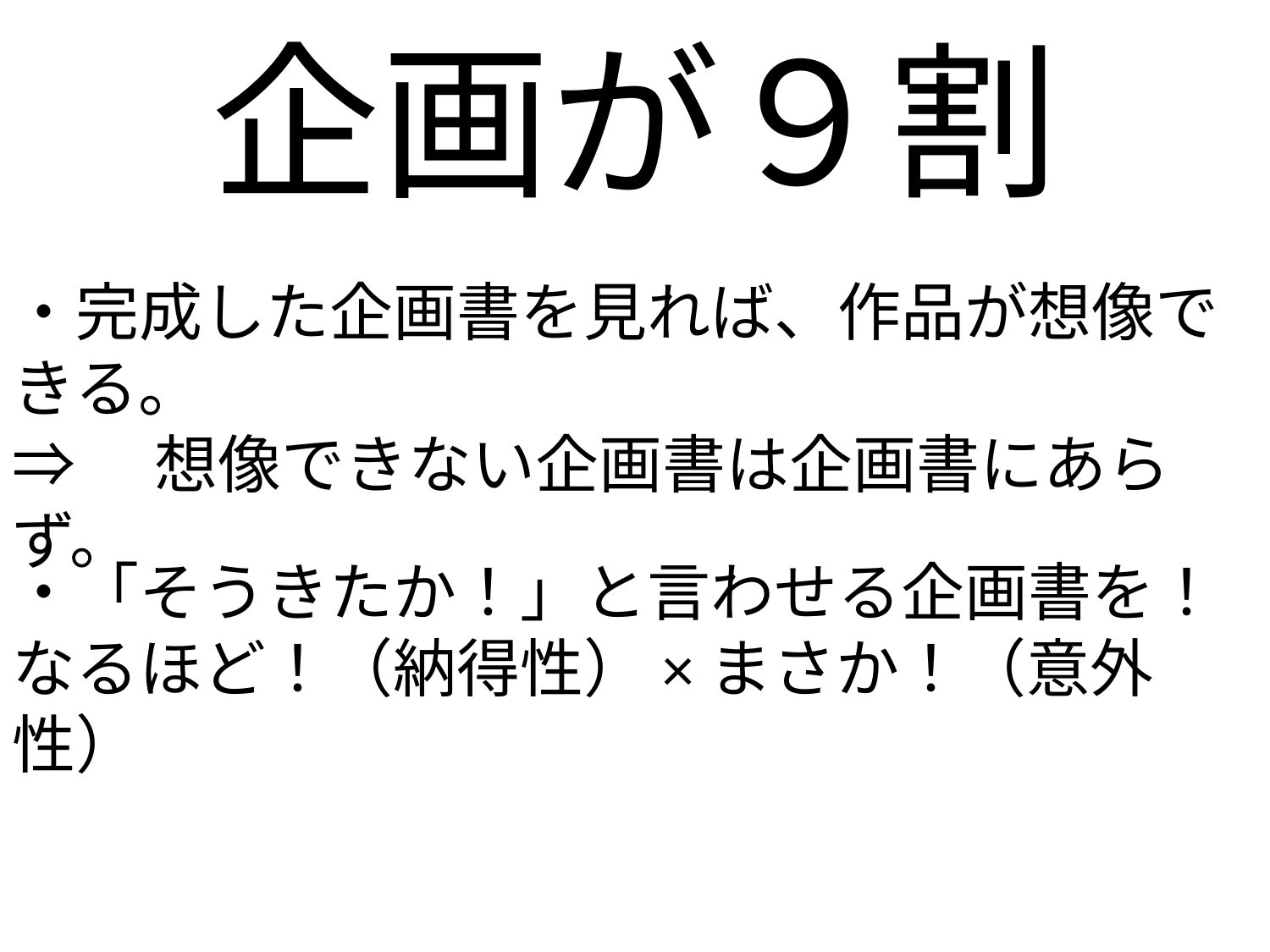

# 企画が９割
・完成した企画書を見れば、作品が想像できる。
⇒　想像できない企画書は企画書にあらず。

・「そうきたか！」と言わせる企画書を！
なるほど！（納得性）×まさか！（意外性）